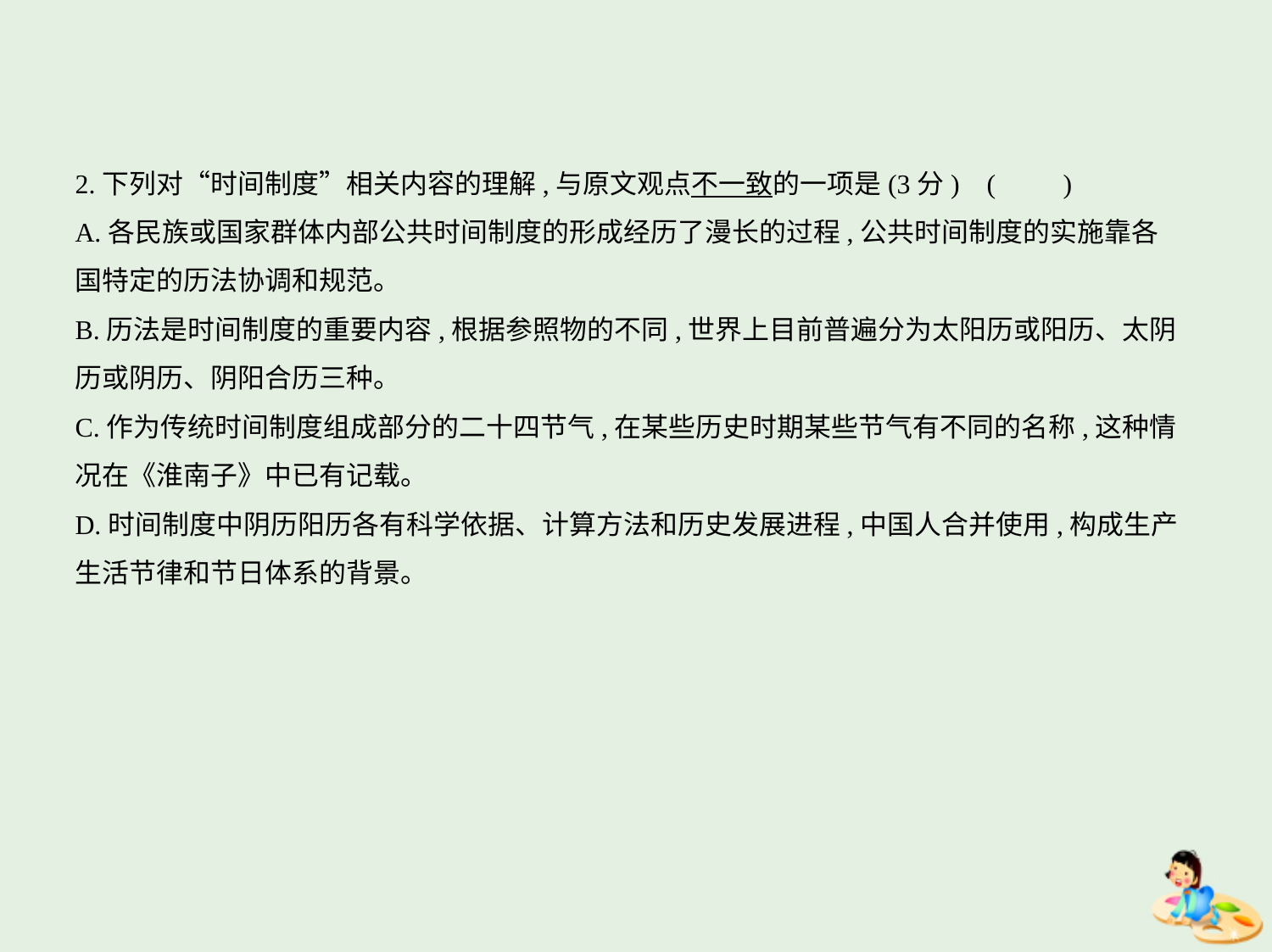

2.下列对“时间制度”相关内容的理解,与原文观点不一致的一项是(3分) (　　)
A.各民族或国家群体内部公共时间制度的形成经历了漫长的过程,公共时间制度的实施靠各
国特定的历法协调和规范。
B.历法是时间制度的重要内容,根据参照物的不同,世界上目前普遍分为太阳历或阳历、太阴
历或阴历、阴阳合历三种。
C.作为传统时间制度组成部分的二十四节气,在某些历史时期某些节气有不同的名称,这种情
况在《淮南子》中已有记载。
D.时间制度中阴历阳历各有科学依据、计算方法和历史发展进程,中国人合并使用,构成生产
生活节律和节日体系的背景。